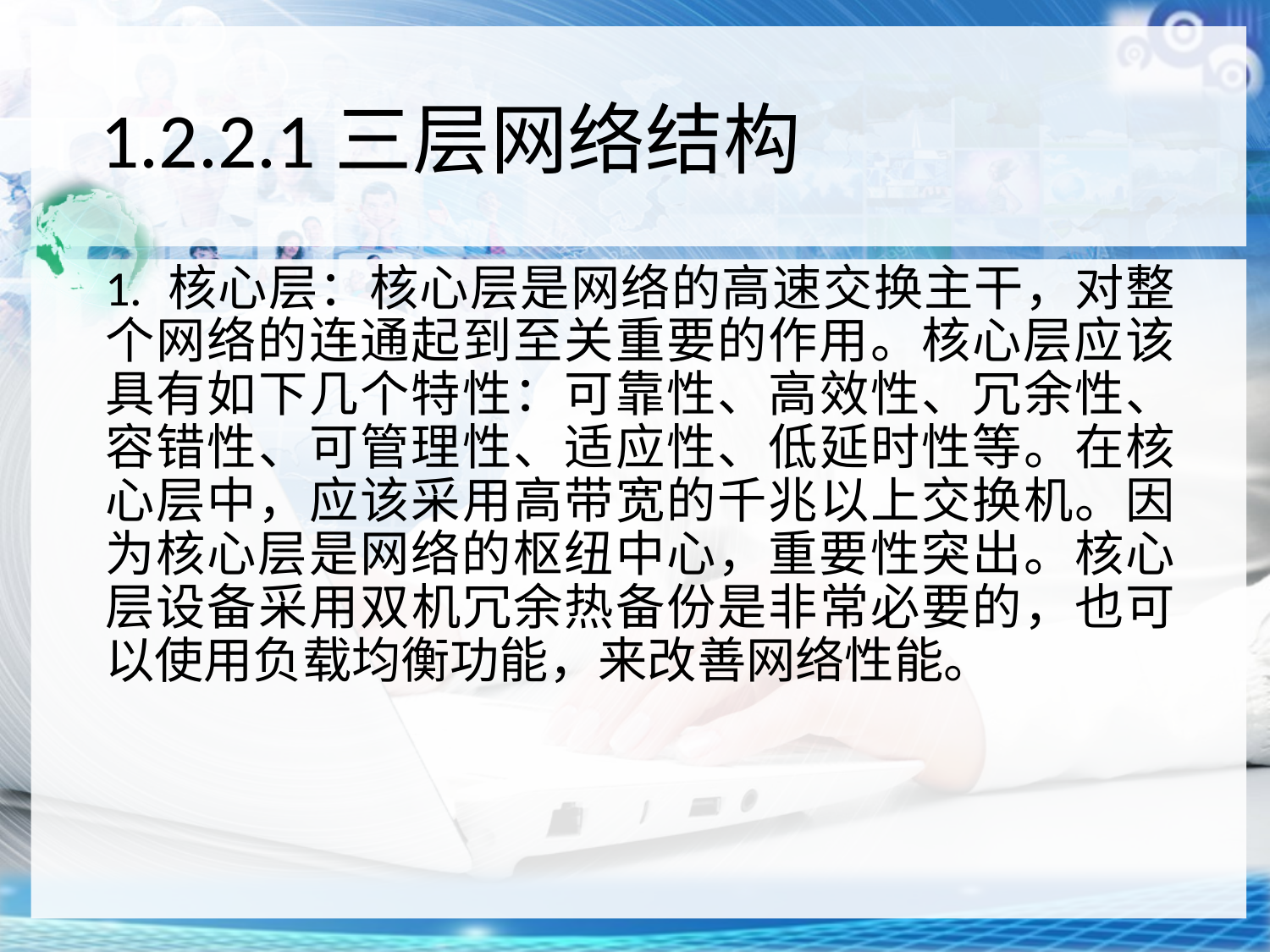

# 1.2.2.1三层网络结构
1. 核心层：核心层是网络的高速交换主干，对整个网络的连通起到至关重要的作用。核心层应该具有如下几个特性：可靠性、高效性、冗余性、容错性、可管理性、适应性、低延时性等。在核心层中，应该采用高带宽的千兆以上交换机。因为核心层是网络的枢纽中心，重要性突出。核心层设备采用双机冗余热备份是非常必要的，也可以使用负载均衡功能，来改善网络性能。